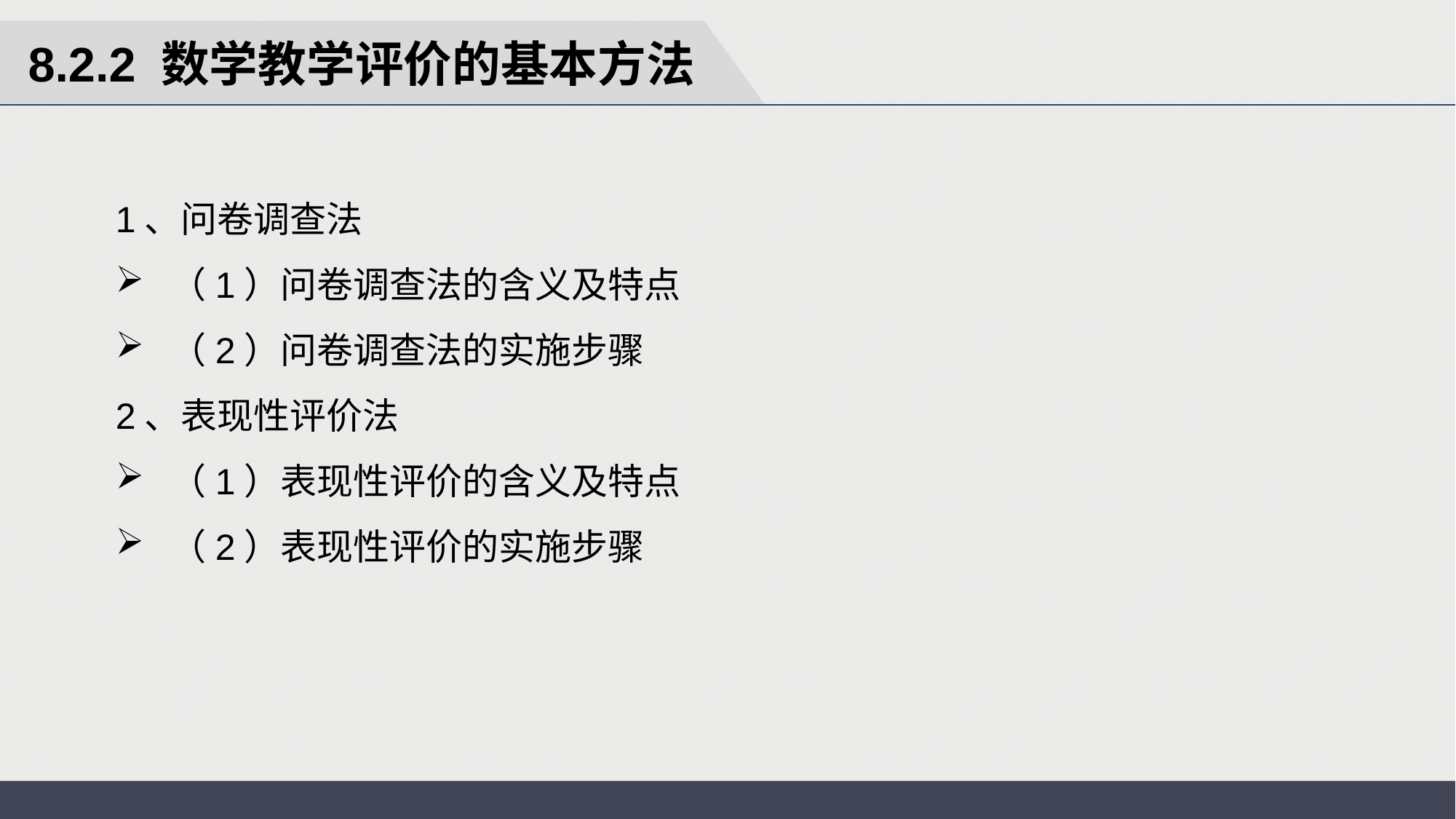

8.2.2 数学教学评价的基本方法
1、问卷调查法
（1）问卷调查法的含义及特点
（2）问卷调查法的实施步骤
2、表现性评价法
（1）表现性评价的含义及特点
（2）表现性评价的实施步骤